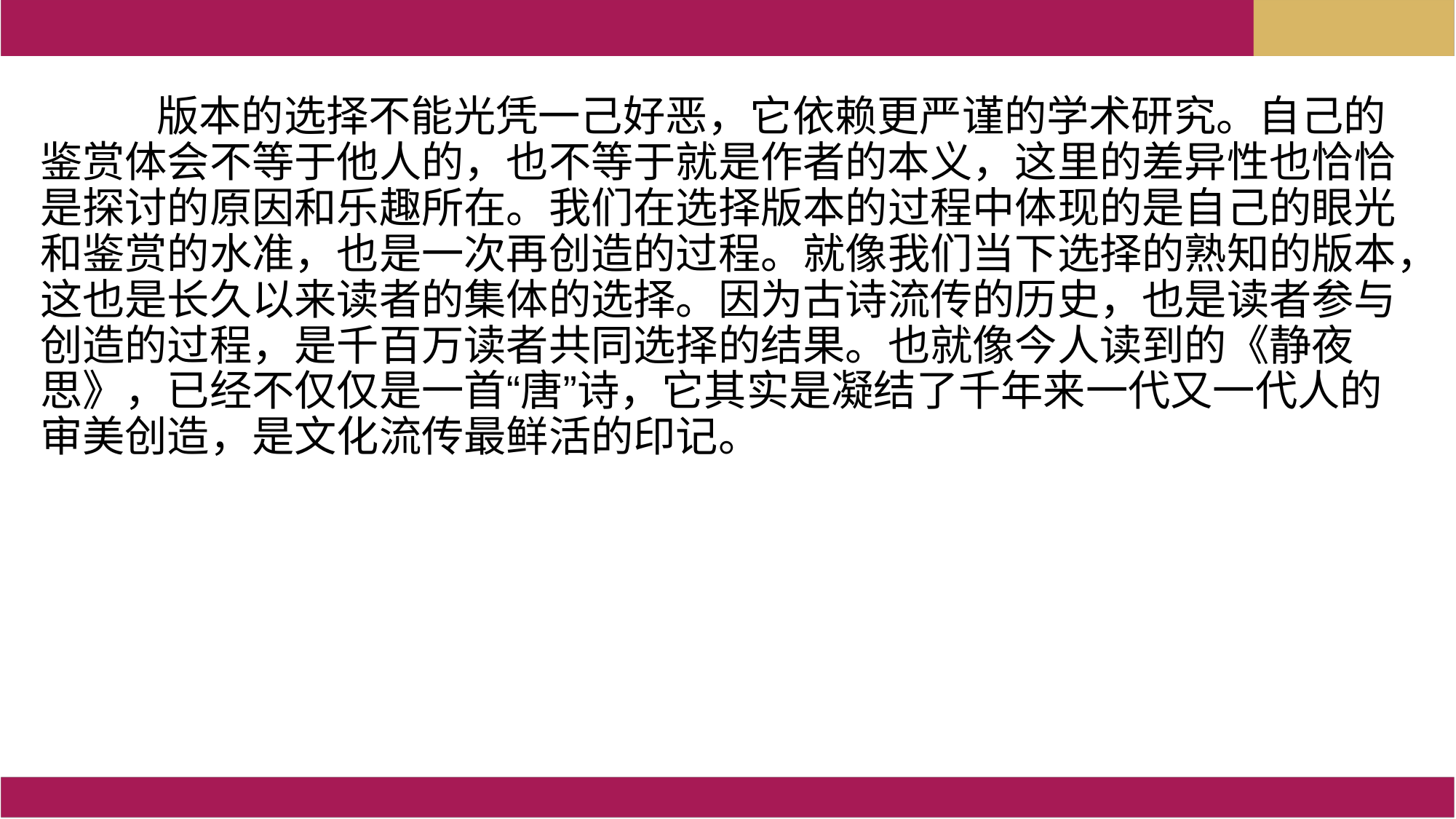

版本的选择不能光凭一己好恶，它依赖更严谨的学术研究。自己的鉴赏体会不等于他人的，也不等于就是作者的本义，这里的差异性也恰恰是探讨的原因和乐趣所在。我们在选择版本的过程中体现的是自己的眼光和鉴赏的水准，也是一次再创造的过程。就像我们当下选择的熟知的版本，这也是长久以来读者的集体的选择。因为古诗流传的历史，也是读者参与创造的过程，是千百万读者共同选择的结果。也就像今人读到的《静夜思》，已经不仅仅是一首“唐”诗，它其实是凝结了千年来一代又一代人的审美创造，是文化流传最鲜活的印记。